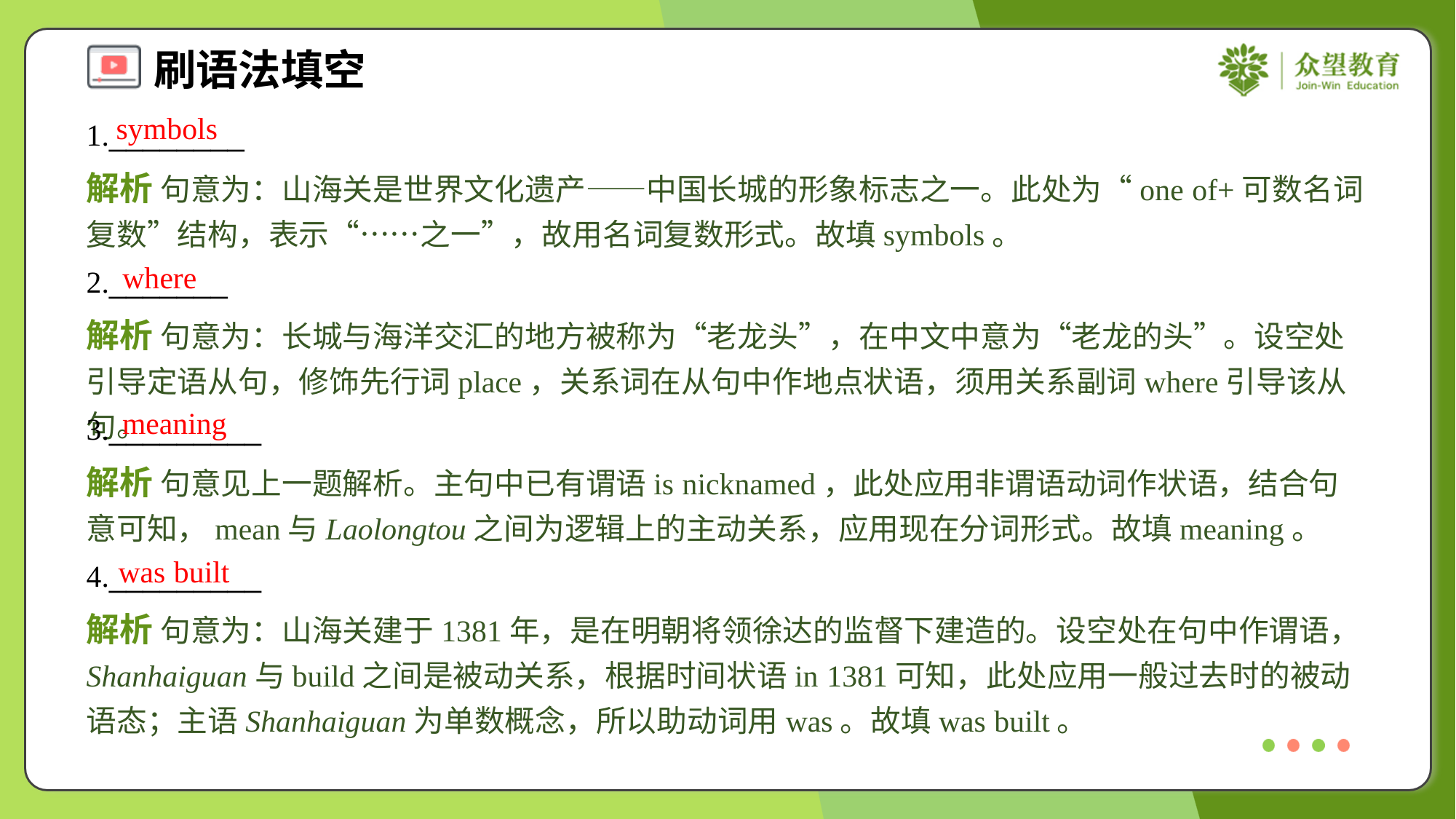

symbols
1.________
解析 句意为：山海关是世界文化遗产——中国长城的形象标志之一。此处为“one of+可数名词复数”结构，表示“……之一”，故用名词复数形式。故填symbols。
where
2._______
解析 句意为：长城与海洋交汇的地方被称为“老龙头”，在中文中意为“老龙的头”。设空处引导定语从句，修饰先行词place，关系词在从句中作地点状语，须用关系副词where引导该从句。
meaning
3._________
解析 句意见上一题解析。主句中已有谓语is nicknamed，此处应用非谓语动词作状语，结合句意可知，mean与Laolongtou之间为逻辑上的主动关系，应用现在分词形式。故填meaning。
was built
4._________
解析 句意为：山海关建于1381年，是在明朝将领徐达的监督下建造的。设空处在句中作谓语，Shanhaiguan与build之间是被动关系，根据时间状语in 1381可知，此处应用一般过去时的被动语态；主语Shanhaiguan为单数概念，所以助动词用was。故填was built。